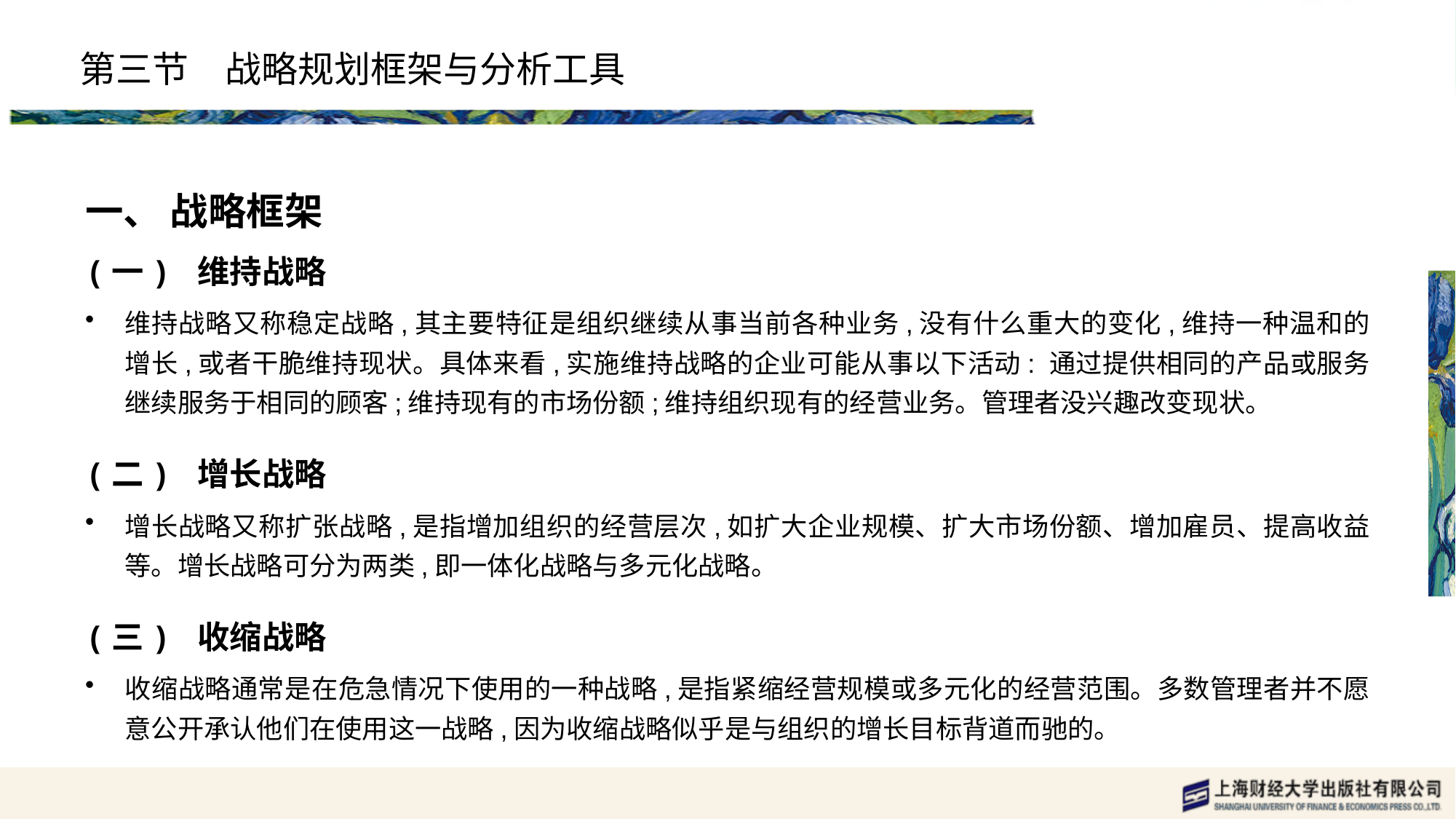

# 第三节　战略规划框架与分析工具
一、 战略框架
(一) 维持战略
维持战略又称稳定战略,其主要特征是组织继续从事当前各种业务,没有什么重大的变化,维持一种温和的增长,或者干脆维持现状。具体来看,实施维持战略的企业可能从事以下活动: 通过提供相同的产品或服务继续服务于相同的顾客;维持现有的市场份额;维持组织现有的经营业务。管理者没兴趣改变现状。
(二) 增长战略
增长战略又称扩张战略,是指增加组织的经营层次,如扩大企业规模、扩大市场份额、增加雇员、提高收益等。增长战略可分为两类,即一体化战略与多元化战略。
(三) 收缩战略
收缩战略通常是在危急情况下使用的一种战略,是指紧缩经营规模或多元化的经营范围。多数管理者并不愿意公开承认他们在使用这一战略,因为收缩战略似乎是与组织的增长目标背道而驰的。